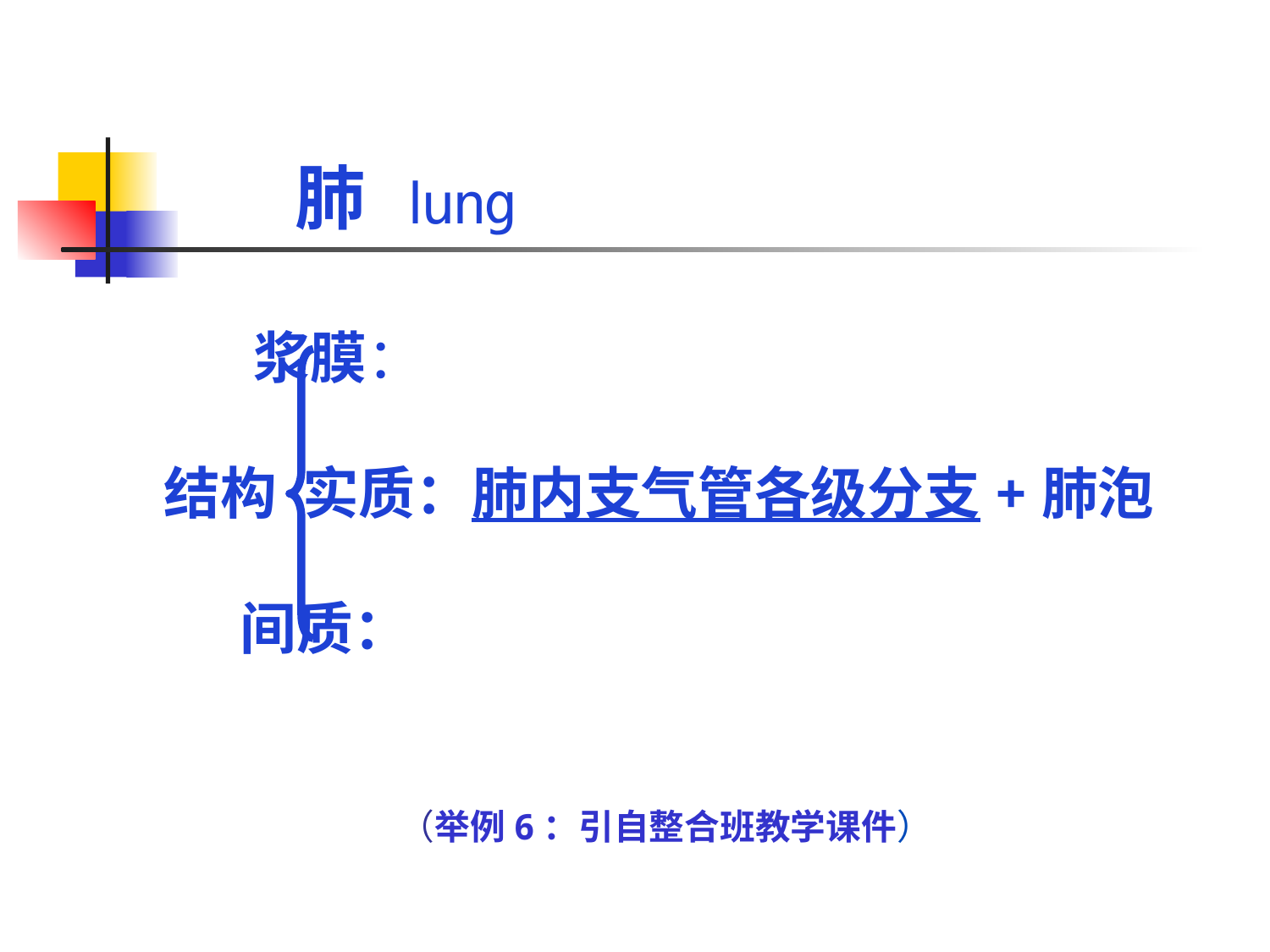

肺 lung
      浆膜：
结构  实质：肺内支气管各级分支+肺泡
      间质：

 （举例6：引自整合班教学课件）